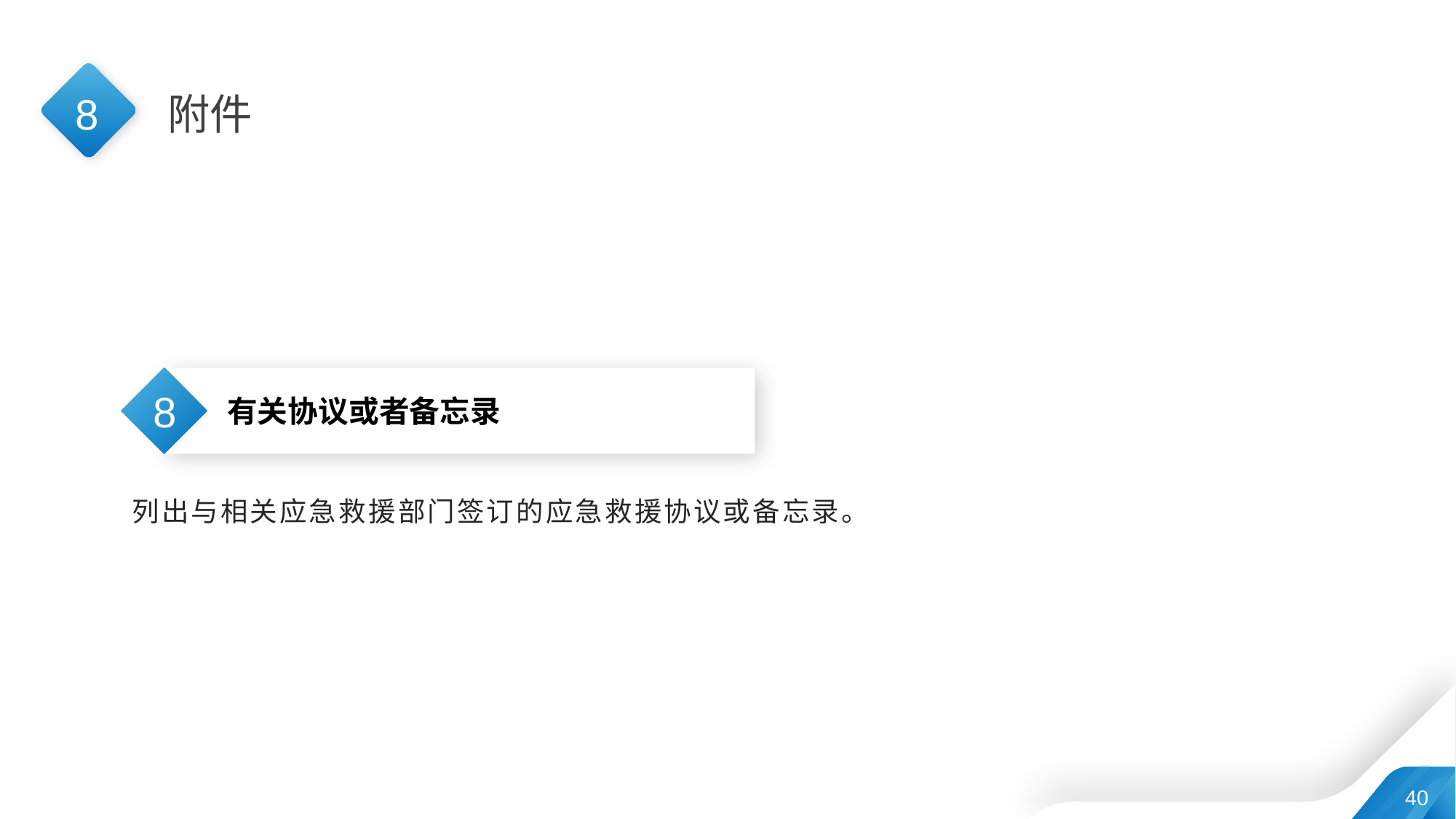

8
附件

8
有关协议或者备忘录
列出与相关应急救援部门签订的应急救援协议或备忘录。